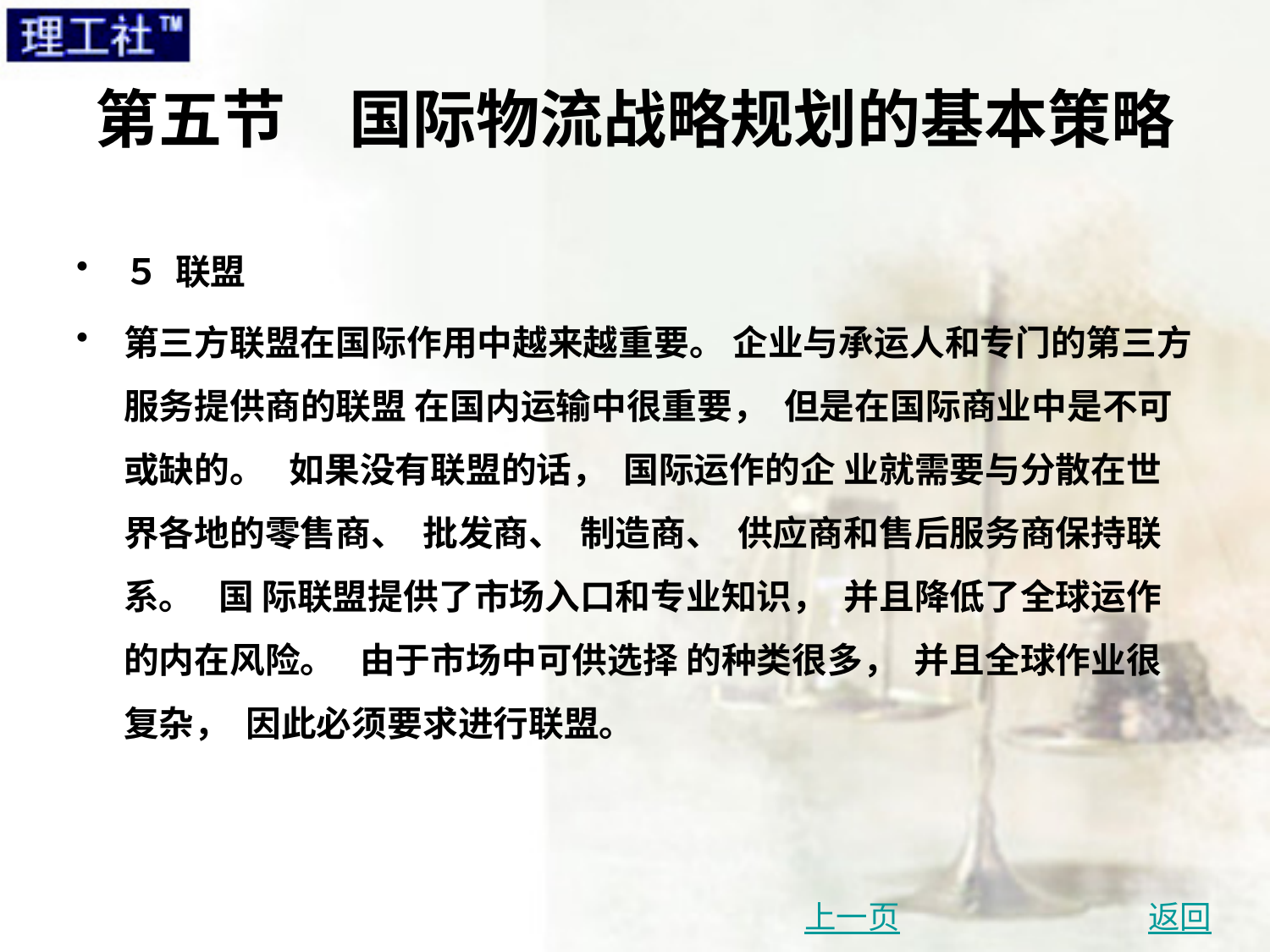

# 第五节　国际物流战略规划的基本策略
５  联盟
第三方联盟在国际作用中越来越重要。 企业与承运人和专门的第三方服务提供商的联盟 在国内运输中很重要，  但是在国际商业中是不可或缺的。   如果没有联盟的话，  国际运作的企 业就需要与分散在世界各地的零售商、  批发商、  制造商、  供应商和售后服务商保持联系。   国 际联盟提供了市场入口和专业知识，  并且降低了全球运作的内在风险。   由于市场中可供选择 的种类很多，  并且全球作业很复杂，  因此必须要求进行联盟。

上一页
返回